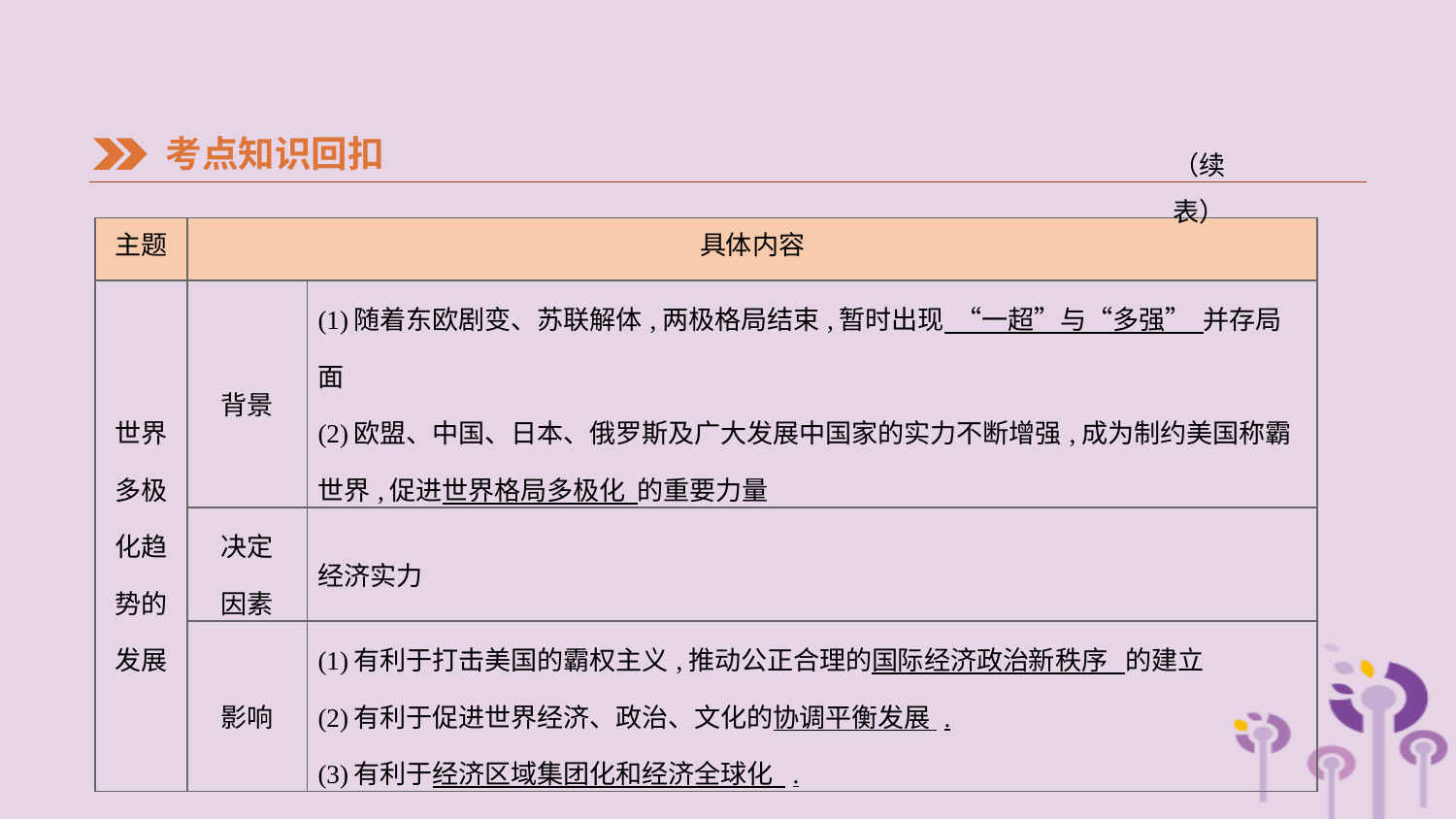

考点知识回扣

（续表）
| 主题 | 具体内容 |  |
| --- | --- | --- |
| 世界 多极 化趋 势的 发展 | 背景 | (1)随着东欧剧变、苏联解体,两极格局结束,暂时出现 “一超”与“多强” 并存局面 (2)欧盟、中国、日本、俄罗斯及广大发展中国家的实力不断增强,成为制约美国称霸世界,促进世界格局多极化 的重要力量 |
|  | 决定 因素 | 经济实力 |
|  | 影响 | (1)有利于打击美国的霸权主义,推动公正合理的国际经济政治新秩序 的建立 (2)有利于促进世界经济、政治、文化的协调平衡发展 . (3)有利于经济区域集团化和经济全球化 . |